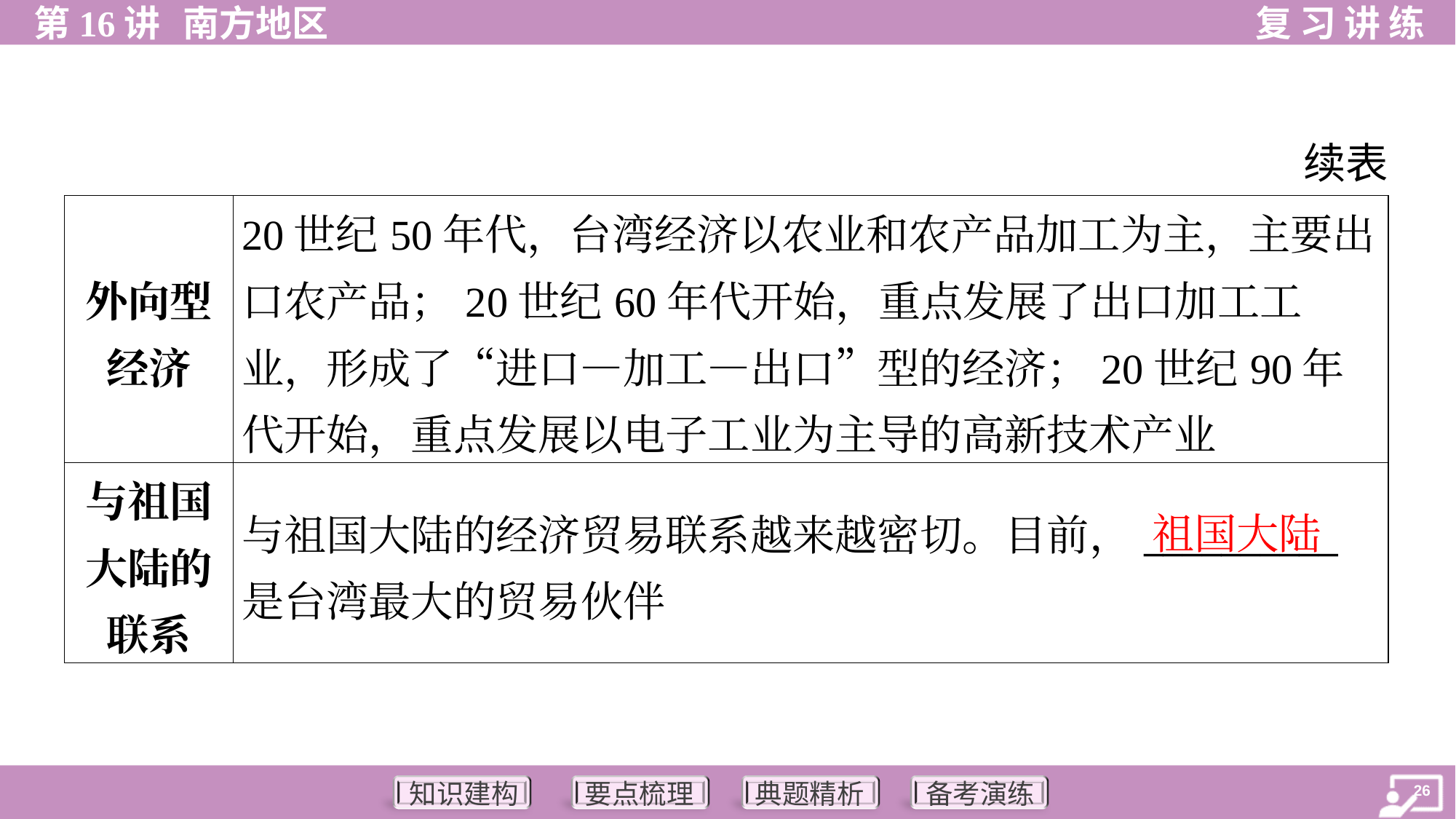

续表
| 外向型经济 | 20世纪50年代，台湾经济以农业和农产品加工为主，主要出口农产品；20世纪60年代开始，重点发展了出口加工工业，形成了“进口—加工—出口”型的经济；20世纪90年代开始，重点发展以电子工业为主导的高新技术产业 |
| --- | --- |
| 与祖国大陆的联系 | 与祖国大陆的经济贸易联系越来越密切。目前，\_\_\_\_\_\_\_\_\_\_是台湾最大的贸易伙伴 |
祖国大陆